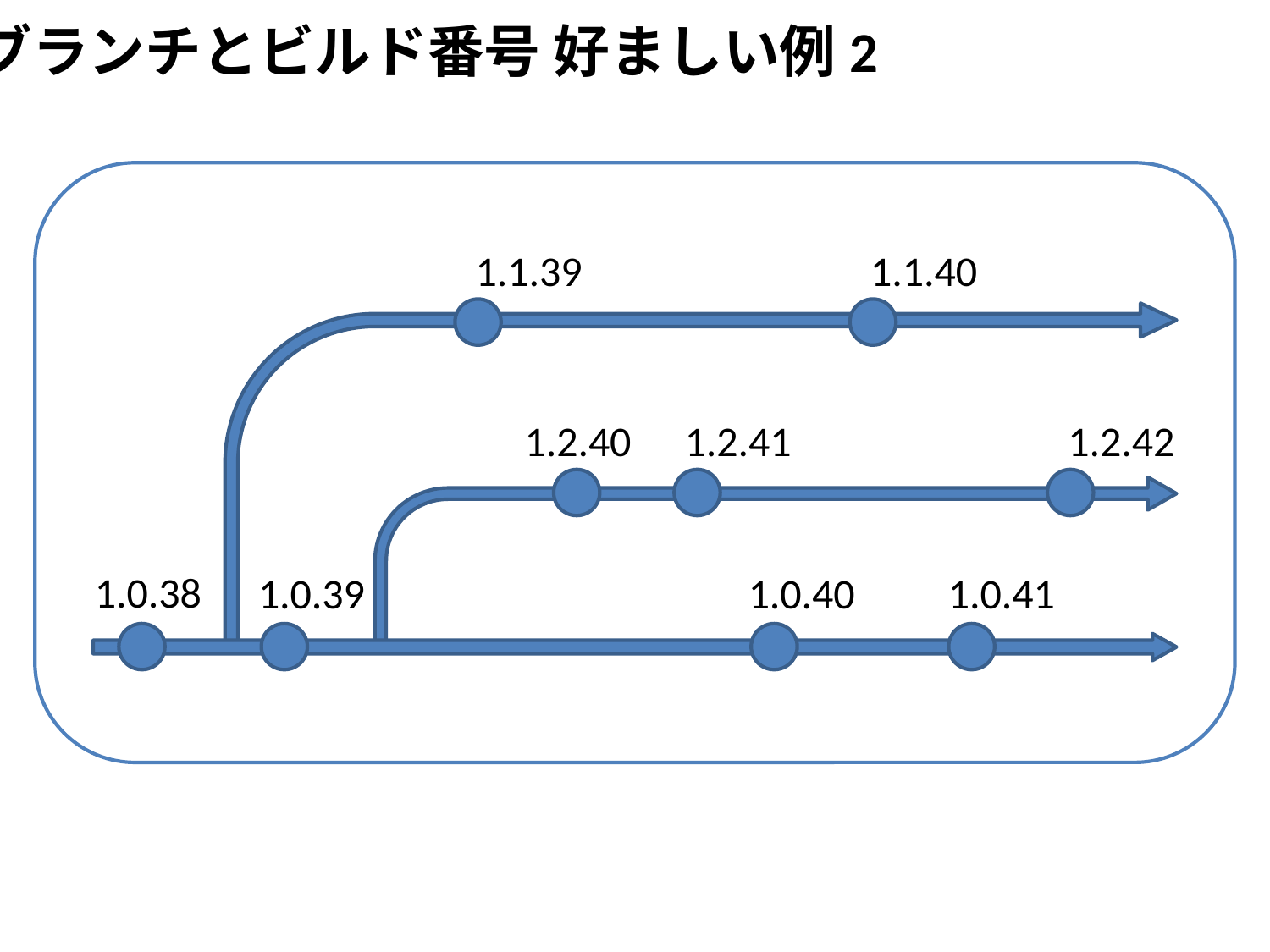

ブランチとビルド番号 好ましい例2

1.1.39

1.1.40

1.2.40
1.2.41

1.2.42

1.0.38

1.0.39

1.0.40

1.0.41